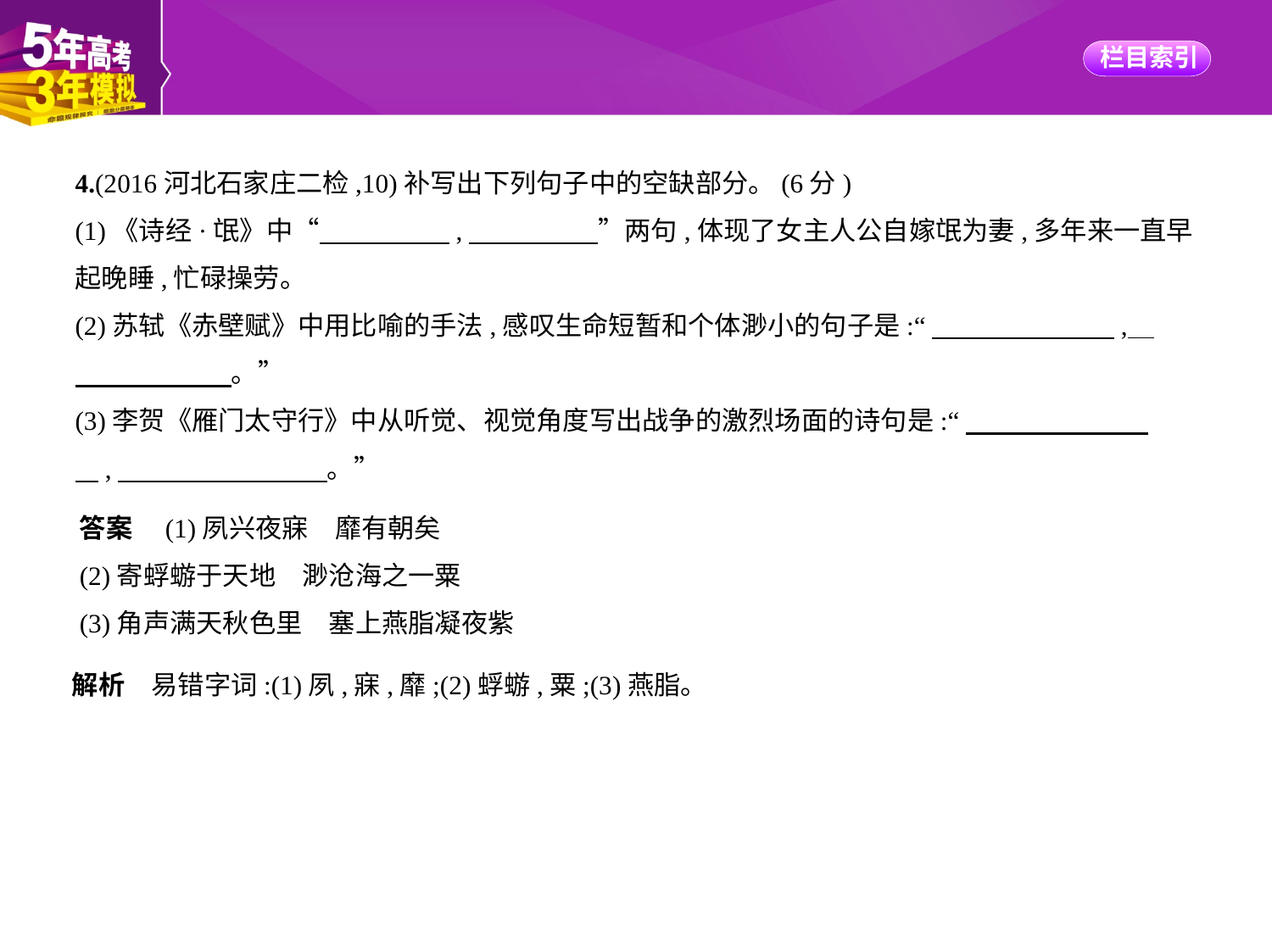

4.(2016河北石家庄二检,10)补写出下列句子中的空缺部分。(6分)
(1)《诗经·氓》中“　　　　    ,　　　　    ”两句,体现了女主人公自嫁氓为妻,多年来一直早
起晚睡,忙碌操劳。
(2)苏轼《赤壁赋》中用比喻的手法,感叹生命短暂和个体渺小的句子是:“　　　　　　    ,    
　　　　　    。”
(3)李贺《雁门太守行》中从听觉、视觉角度写出战争的激烈场面的诗句是:“　　　　　　    
    ,　　　　　　　    。”
答案　(1)夙兴夜寐　靡有朝矣
(2)寄蜉蝣于天地　渺沧海之一粟
(3)角声满天秋色里　塞上燕脂凝夜紫
解析　易错字词:(1)夙,寐,靡;(2)蜉蝣,粟;(3)燕脂。